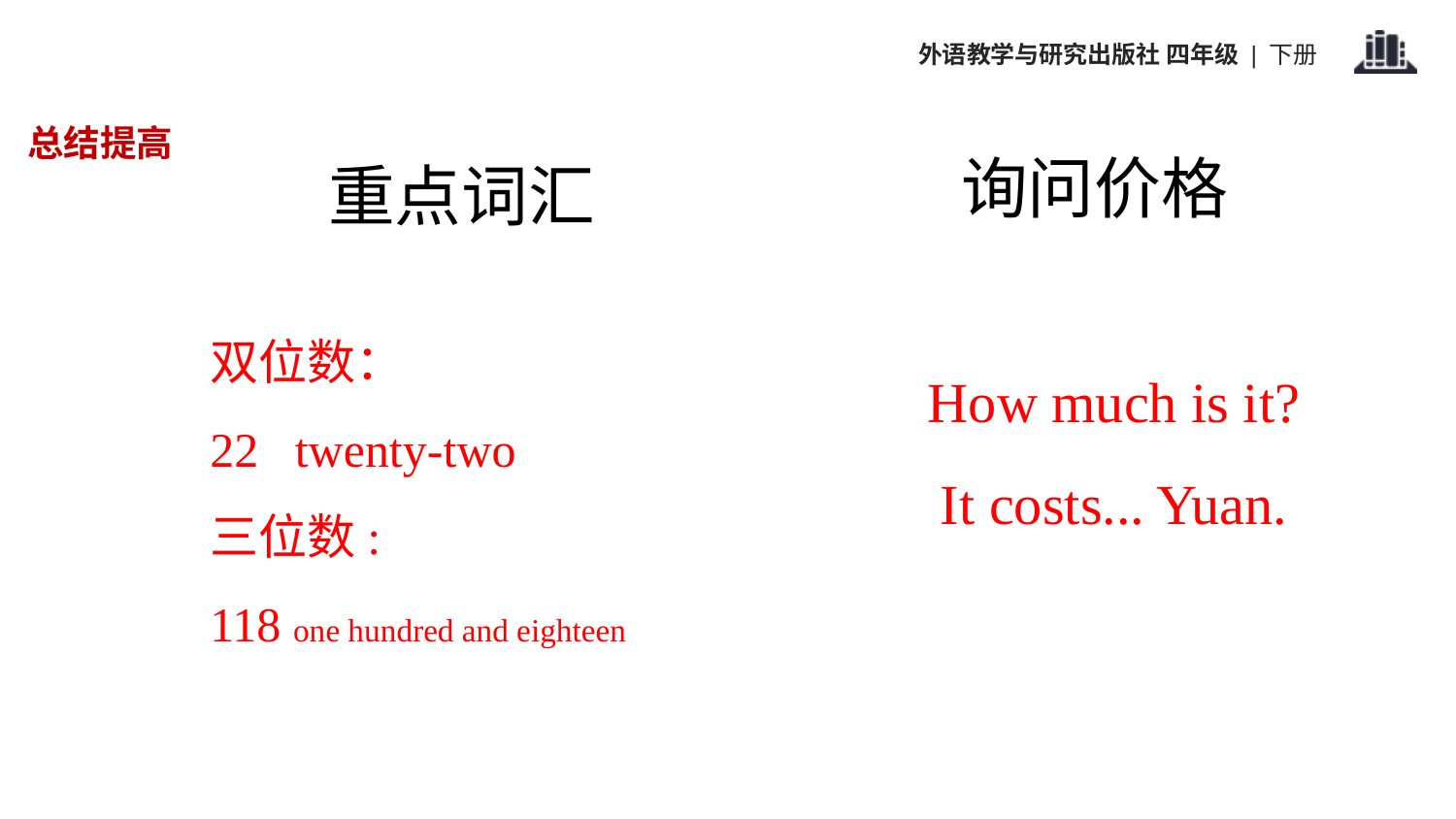

总结提高
询问价格
重点词汇
双位数：
22   twenty-two
三位数:
118 one hundred and eighteen
How much is it?
It costs... Yuan.